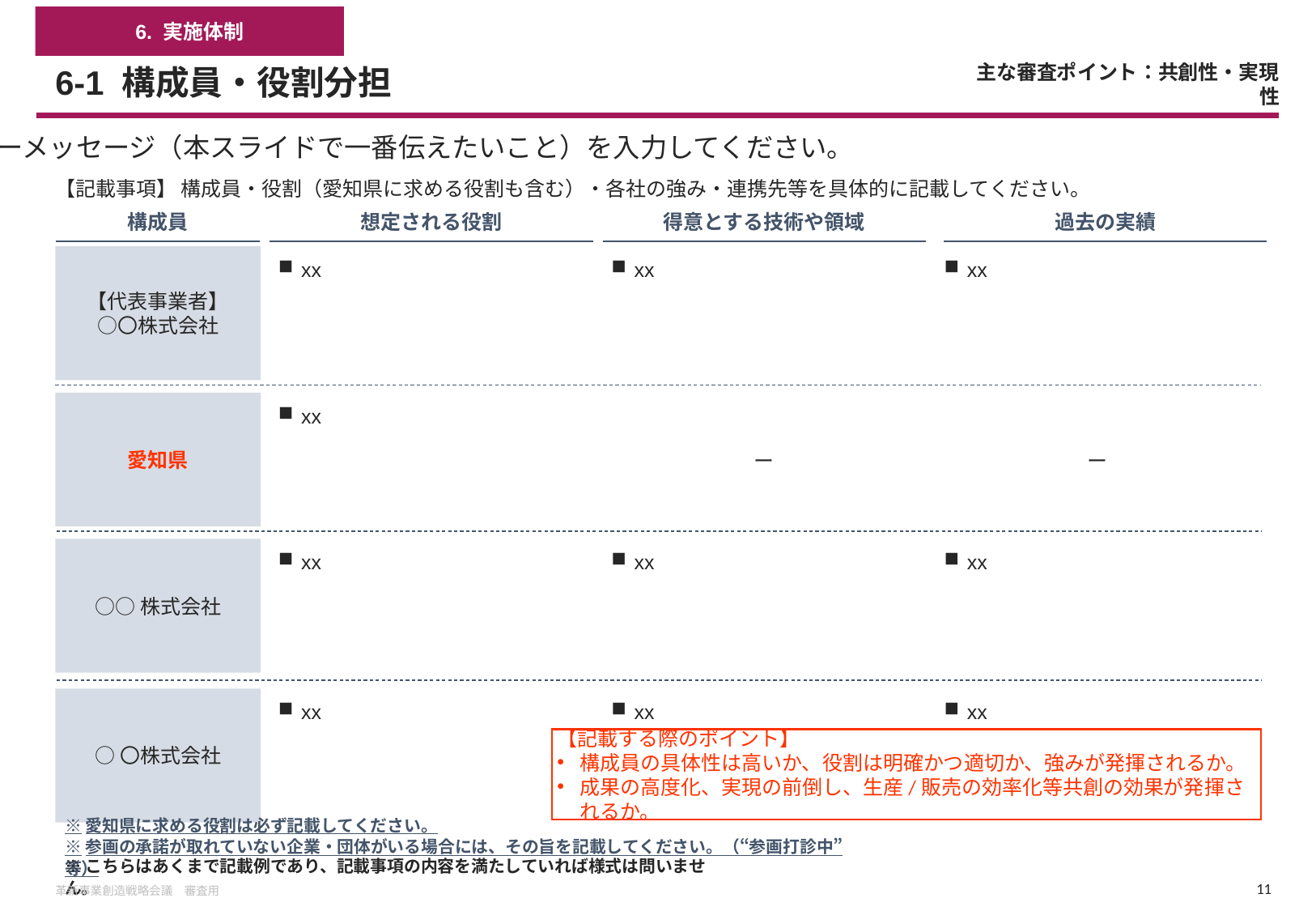

6. 実施体制
# 6-1 構成員・役割分担
主な審査ポイント：共創性・実現性
キーメッセージ（本スライドで一番伝えたいこと）を入力してください。
【記載事項】 構成員・役割（愛知県に求める役割も含む）・各社の強み・連携先等を具体的に記載してください。
| 構成員 |
| --- |
| 想定される役割 |
| --- |
| 得意とする技術や領域 |
| --- |
| 過去の実績 |
| --- |
【代表事業者】
○〇株式会社
xx
xx
xx
愛知県
xx
ー
ー
○○株式会社
xx
xx
xx
○〇株式会社
xx
xx
xx
【記載する際のポイント】
構成員の具体性は高いか、役割は明確かつ適切か、強みが発揮されるか。
成果の高度化、実現の前倒し、生産/販売の効率化等共創の効果が発揮されるか。
※愛知県に求める役割は必ず記載してください。
※参画の承諾が取れていない企業・団体がいる場合には、その旨を記載してください。（“参画打診中”等）
※こちらはあくまで記載例であり、記載事項の内容を満たしていれば様式は問いません。
革新事業創造戦略会議　審査用